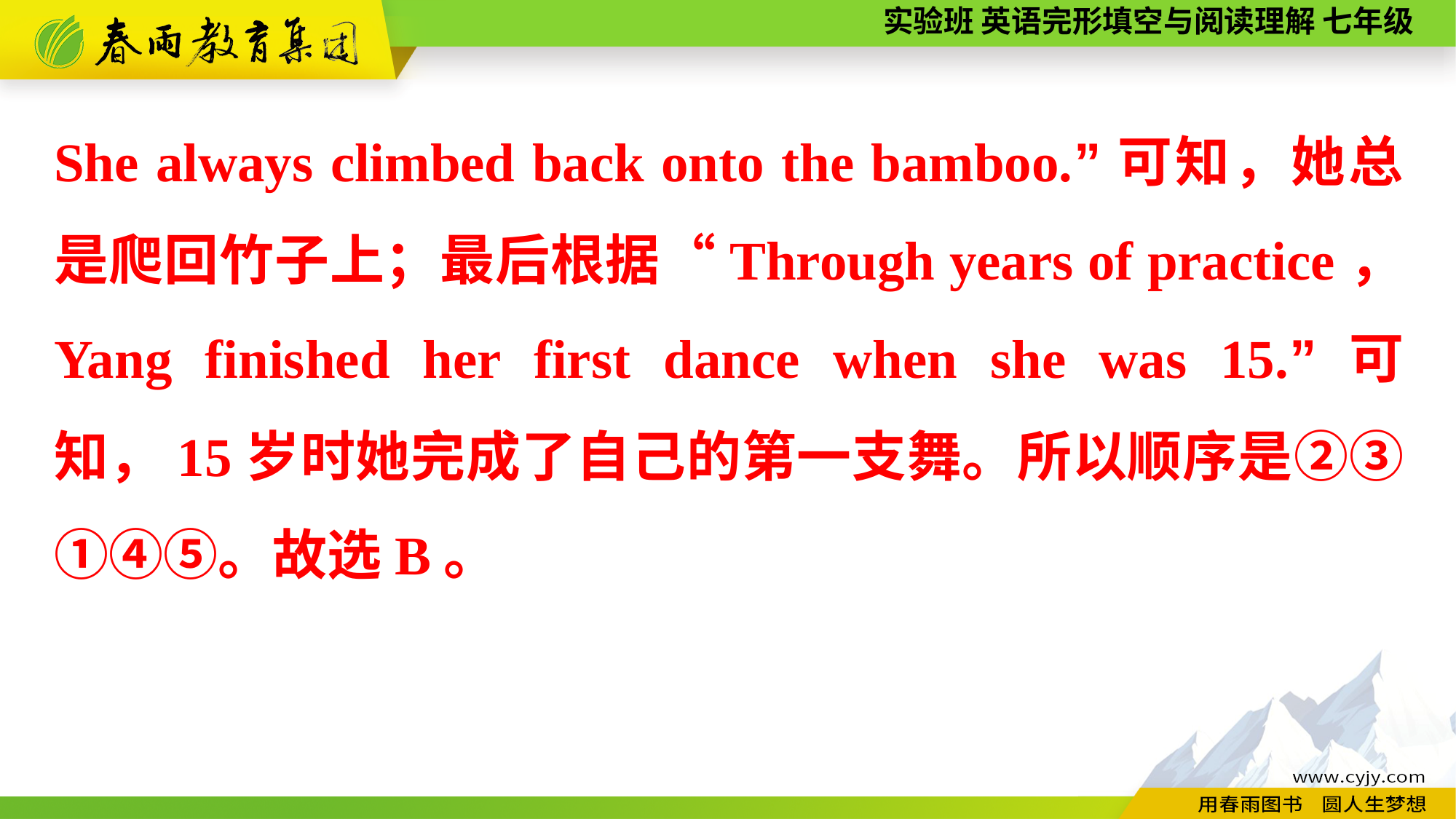

She always climbed back onto the bamboo.”可知，她总是爬回竹子上；最后根据“Through years of practice， Yang finished her first dance when she was 15.”可知，15岁时她完成了自己的第一支舞。所以顺序是②③①④⑤。故选B。